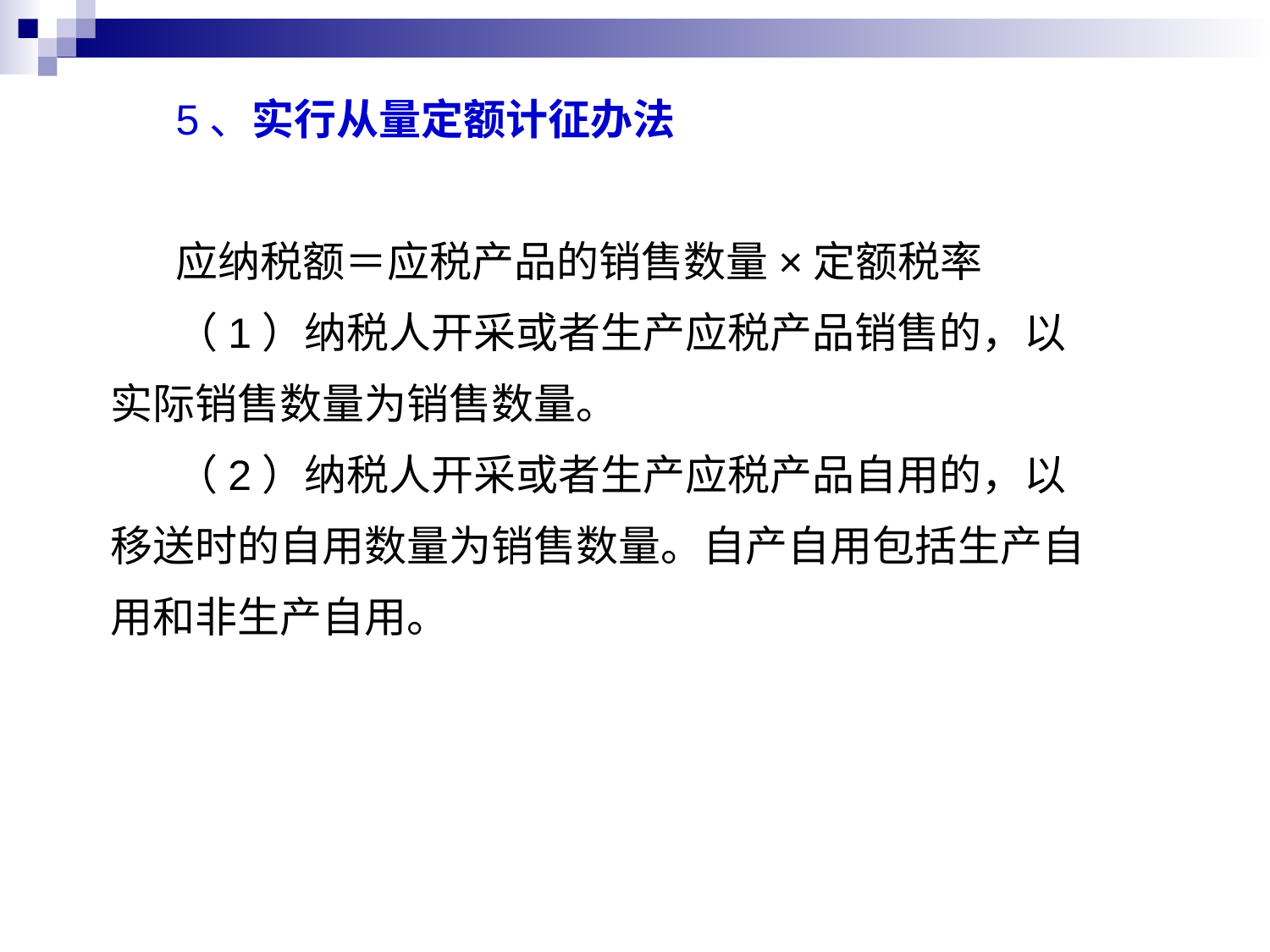

5、实行从量定额计征办法

应纳税额＝应税产品的销售数量×定额税率
（1）纳税人开采或者生产应税产品销售的，以实际销售数量为销售数量。
（2）纳税人开采或者生产应税产品自用的，以移送时的自用数量为销售数量。自产自用包括生产自用和非生产自用。